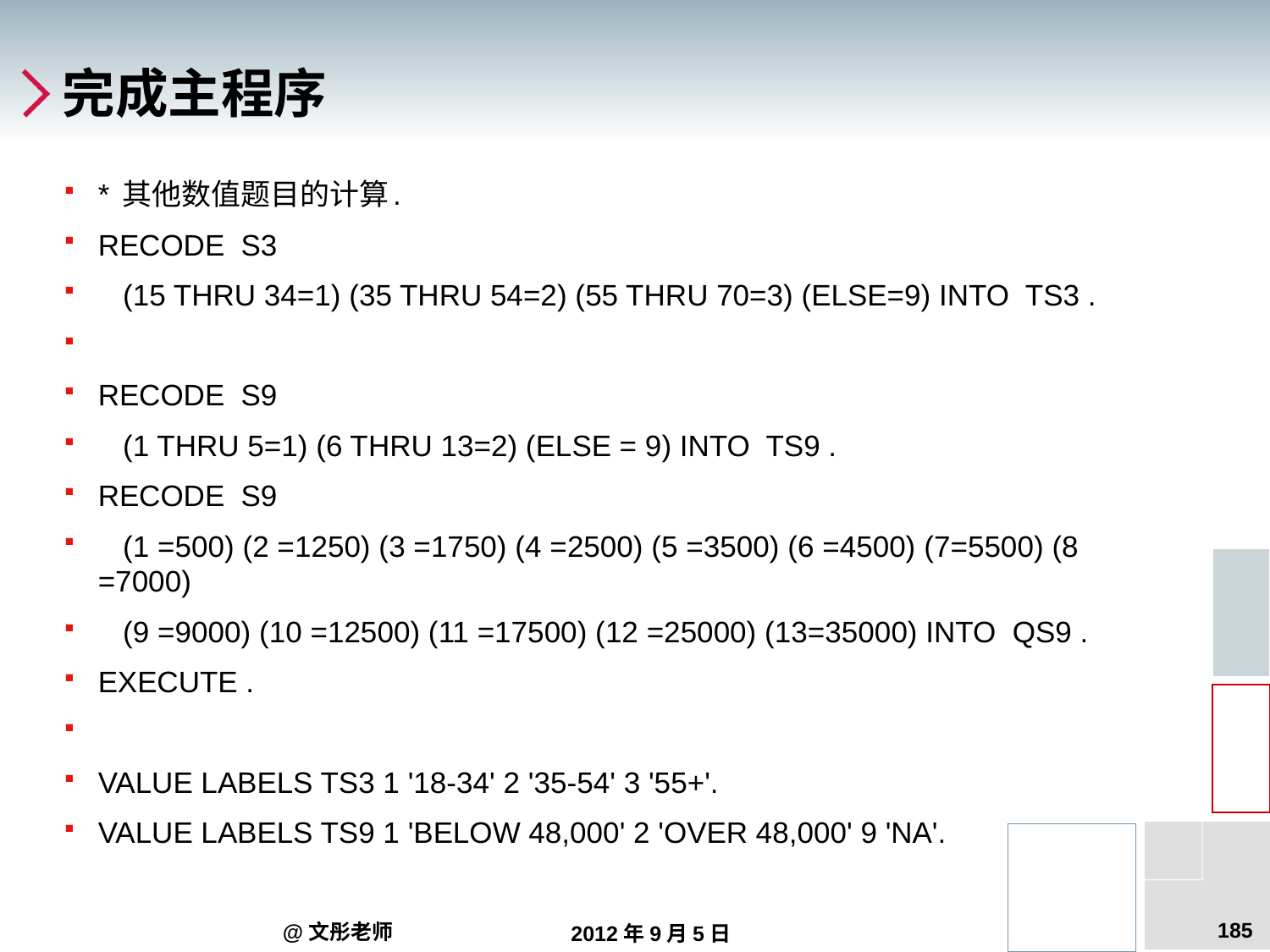

# 完成主程序
* 其他数值题目的计算.
RECODE  S3
   (15 THRU 34=1) (35 THRU 54=2) (55 THRU 70=3) (ELSE=9) INTO  TS3 .

RECODE  S9
   (1 THRU 5=1) (6 THRU 13=2) (ELSE = 9) INTO  TS9 .
RECODE  S9
   (1 =500) (2 =1250) (3 =1750) (4 =2500) (5 =3500) (6 =4500) (7=5500) (8 =7000)
   (9 =9000) (10 =12500) (11 =17500) (12 =25000) (13=35000) INTO  QS9 .
EXECUTE .

VALUE LABELS TS3 1 '18-34' 2 '35-54' 3 '55+'.
VALUE LABELS TS9 1 'BELOW 48,000' 2 'OVER 48,000' 9 'NA'.
185
@文彤老师

2012年9月5日